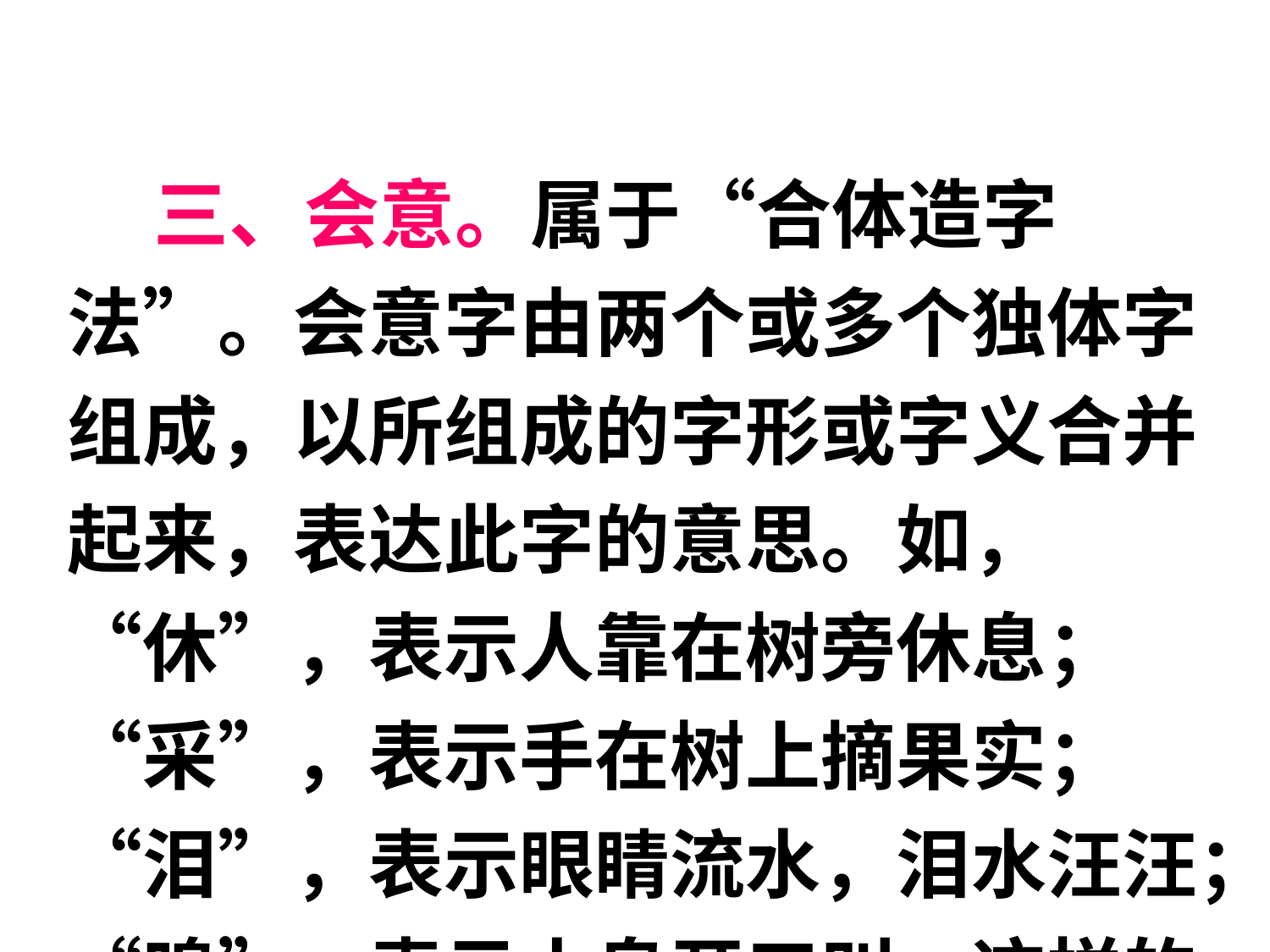

三、会意。属于“合体造字法”。会意字由两个或多个独体字组成，以所组成的字形或字义合并起来，表达此字的意思。如，“休”，表示人靠在树旁休息；“采”，表示手在树上摘果实；“泪”，表示眼睛流水，泪水汪汪；“鸣”，表示小鸟开口叫。这样的字还有“众、安、歪”等。